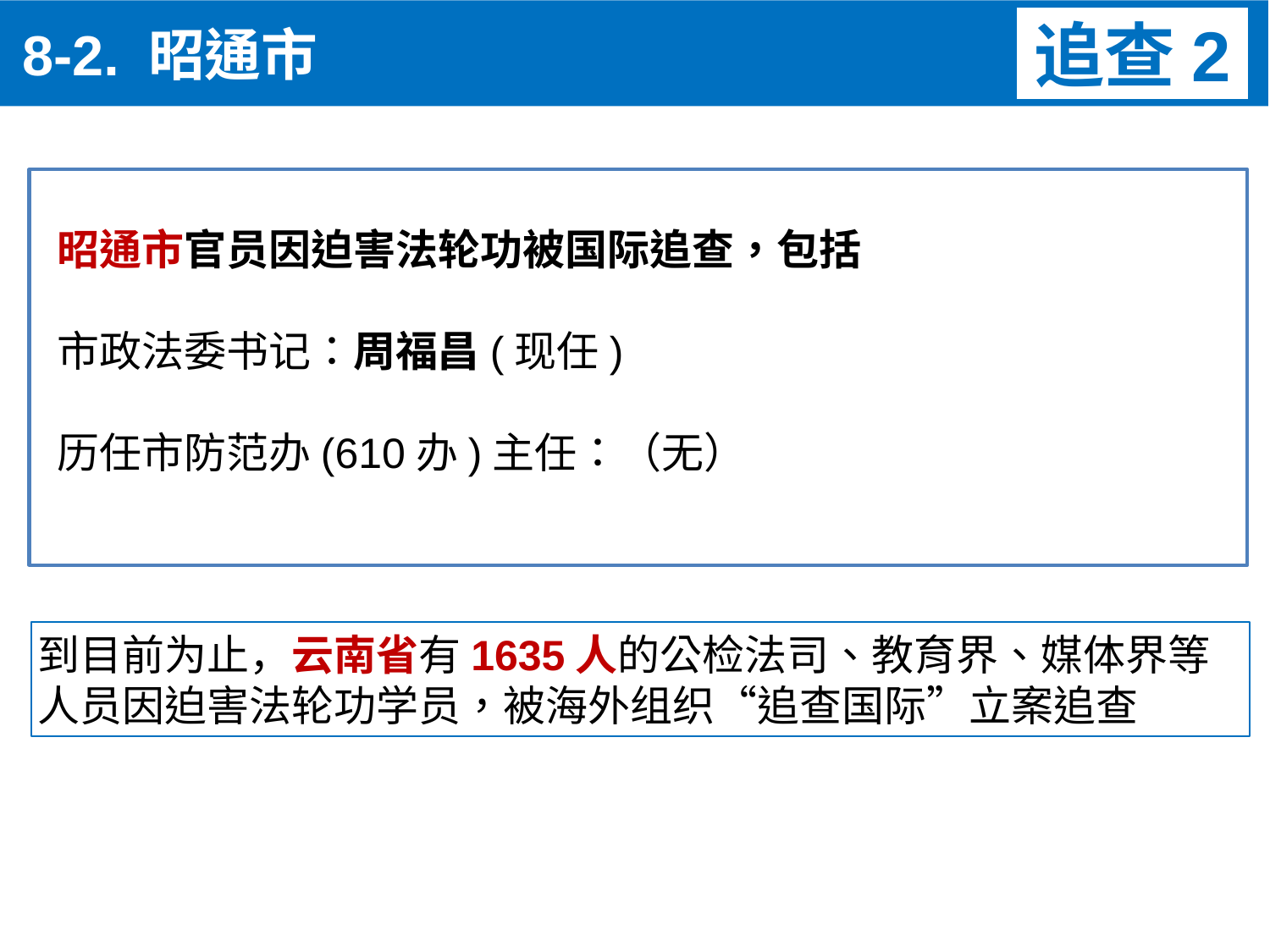

8-2. 昭通市
追查2

昭通市官员因迫害法轮功被国际追查，包括

市政法委书记：周福昌(现任)

历任市防范办(610办)主任：（无）
到目前为止，云南省有1635人的公检法司、教育界、媒体界等
人员因迫害法轮功学员，被海外组织“追查国际”立案追查